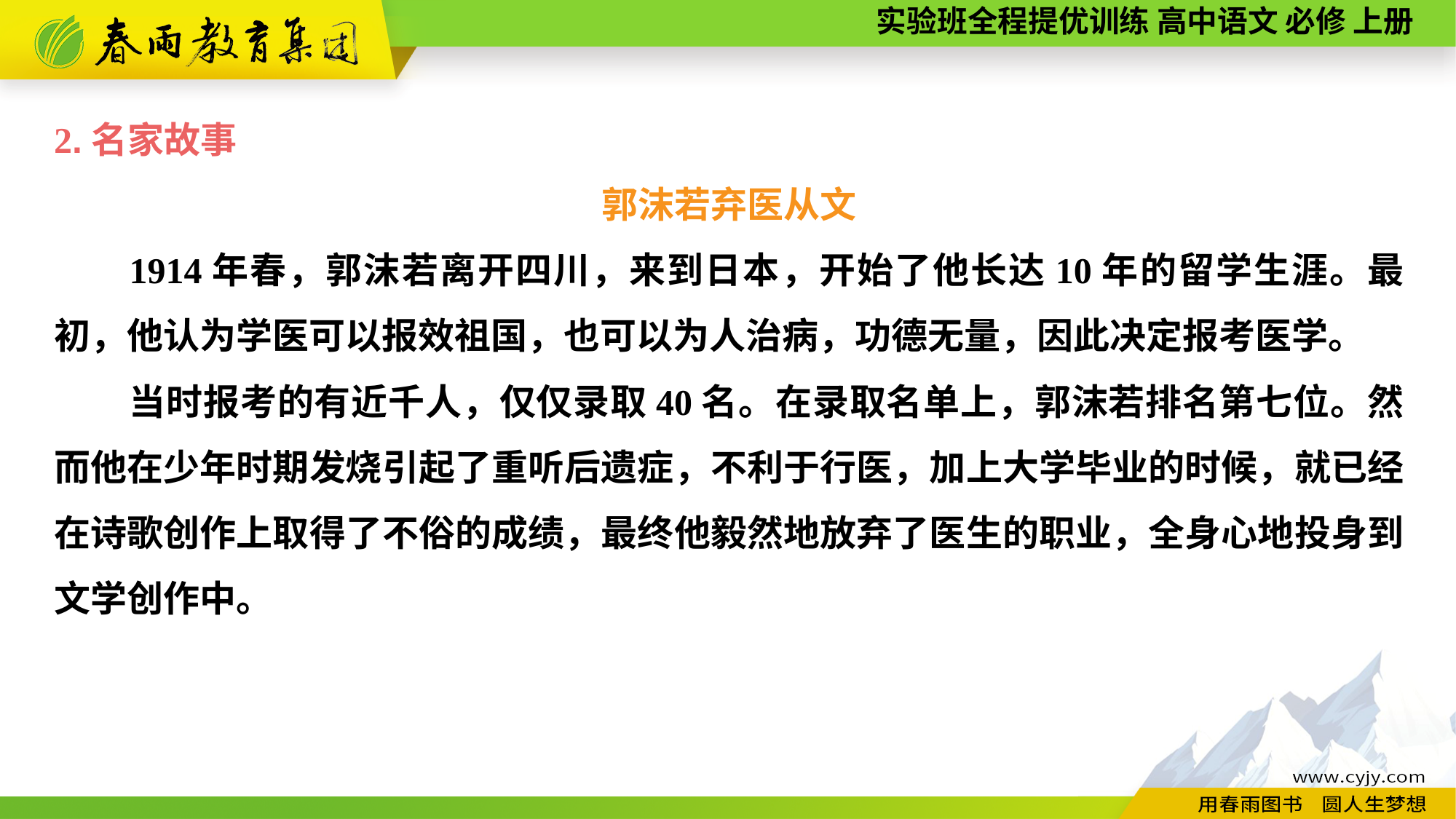

2.名家故事
郭沫若弃医从文
1914年春，郭沫若离开四川，来到日本，开始了他长达10年的留学生涯。最初，他认为学医可以报效祖国，也可以为人治病，功德无量，因此决定报考医学。
当时报考的有近千人，仅仅录取40名。在录取名单上，郭沫若排名第七位。然而他在少年时期发烧引起了重听后遗症，不利于行医，加上大学毕业的时候，就已经在诗歌创作上取得了不俗的成绩，最终他毅然地放弃了医生的职业，全身心地投身到文学创作中。